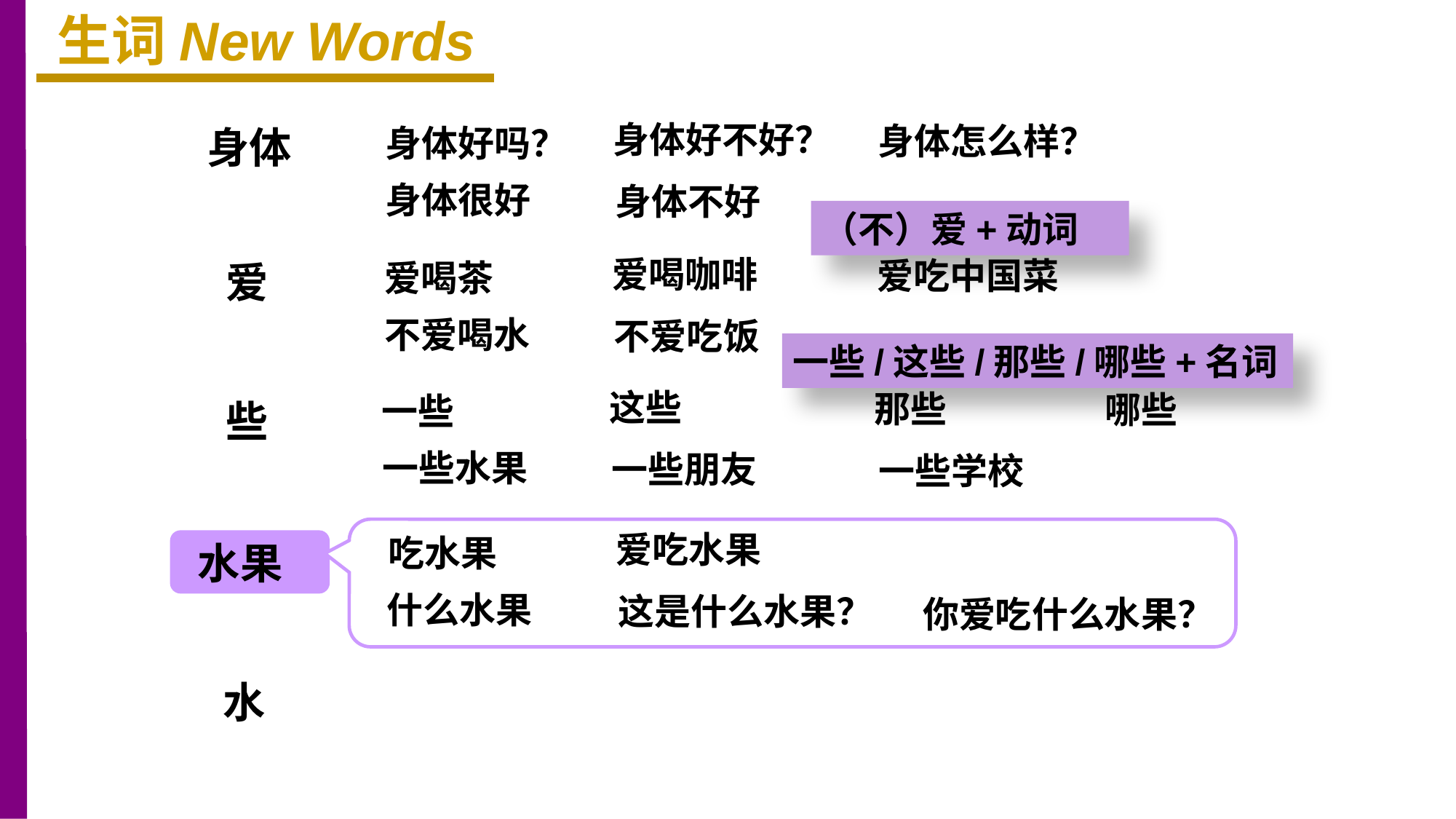

生词New Words
身体好不好？
身体怎么样？
身体
身体好吗？
身体很好
身体不好
（不）爱+动词
爱喝咖啡
爱吃中国菜
爱
爱喝茶
不爱喝水
不爱吃饭
一些/这些/那些/哪些+名词
这些
那些
哪些
一些
些
一些水果
一些朋友
一些学校

爱吃水果
吃水果

水果
什么水果
这是什么水果？
你爱吃什么水果？
水